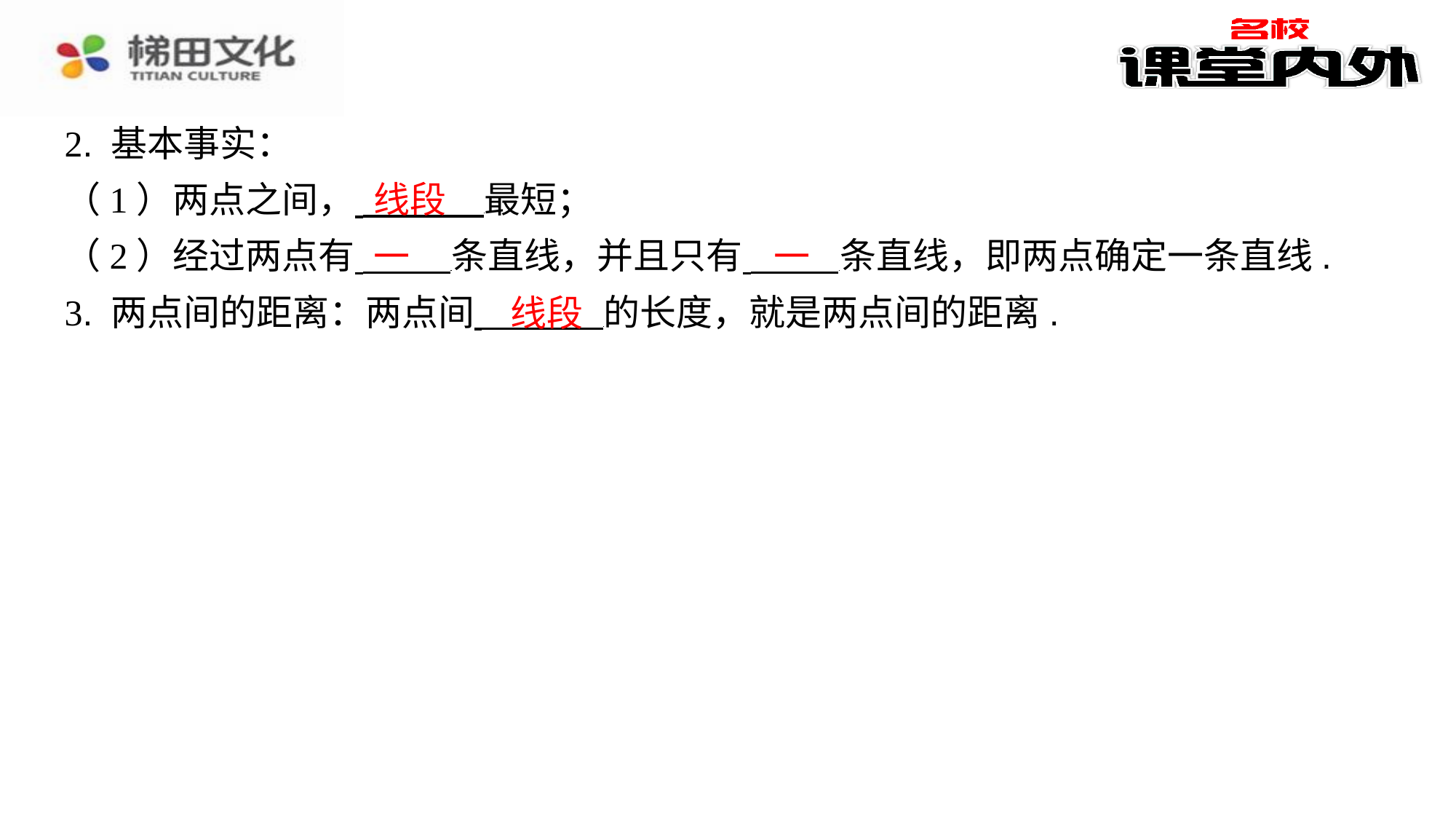

2. 基本事实：
（1）两点之间，                    最短；
（2）经过两点有               条直线，并且只有               条直线，即两点确定一条直线.
3. 两点间的距离：两点间                    的长度，就是两点间的距离.
线段
一
一
线段